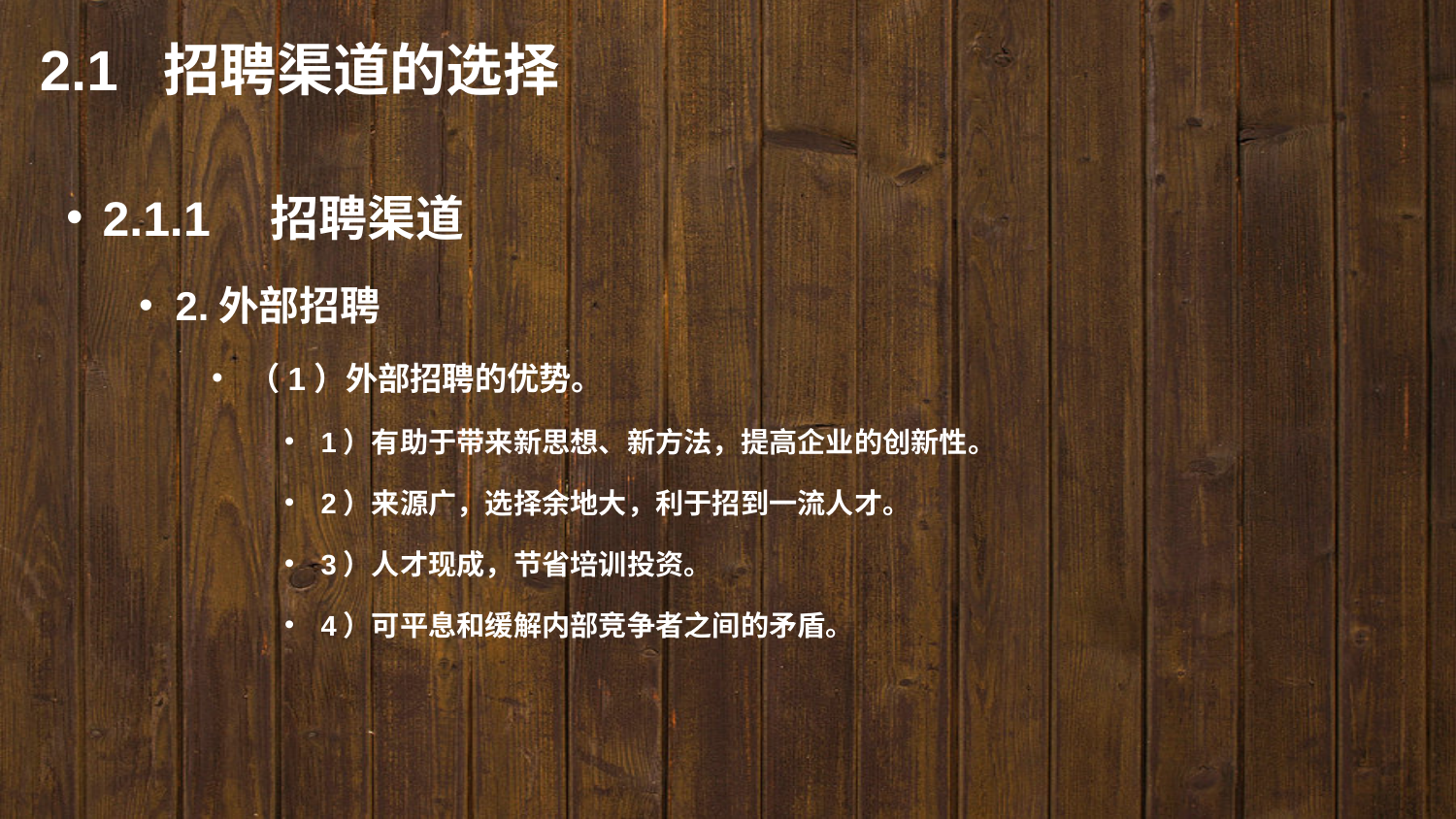

2.1  招聘渠道的选择
2.1.1　招聘渠道
2.外部招聘
（1）外部招聘的优势。
1）有助于带来新思想、新方法，提高企业的创新性。
2）来源广，选择余地大，利于招到一流人才。
3）人才现成，节省培训投资。
4）可平息和缓解内部竞争者之间的矛盾。